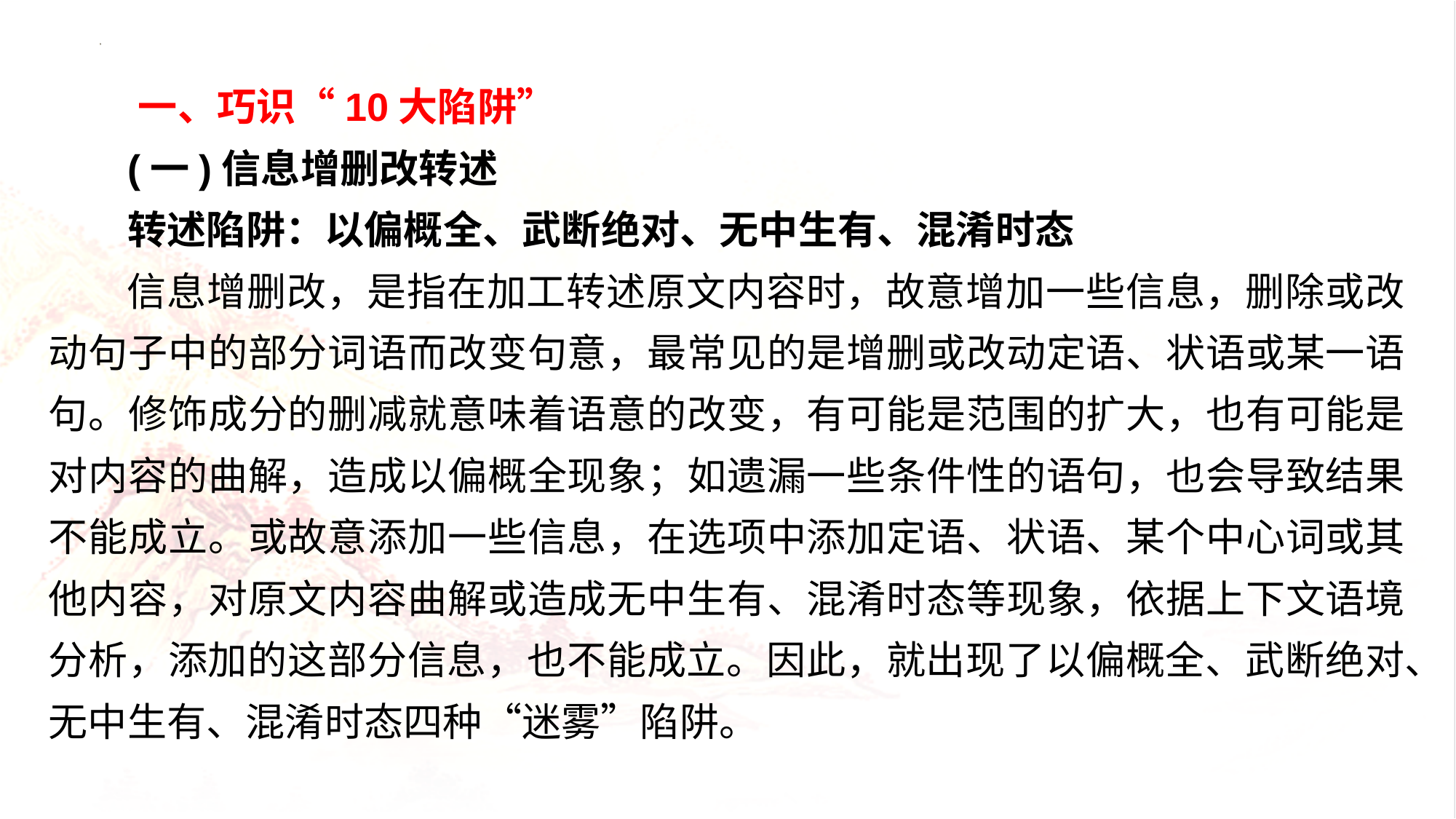

一、巧识“10大陷阱”
(一)信息增删改转述
转述陷阱：以偏概全、武断绝对、无中生有、混淆时态
信息增删改，是指在加工转述原文内容时，故意增加一些信息，删除或改动句子中的部分词语而改变句意，最常见的是增删或改动定语、状语或某一语句。修饰成分的删减就意味着语意的改变，有可能是范围的扩大，也有可能是对内容的曲解，造成以偏概全现象；如遗漏一些条件性的语句，也会导致结果不能成立。或故意添加一些信息，在选项中添加定语、状语、某个中心词或其他内容，对原文内容曲解或造成无中生有、混淆时态等现象，依据上下文语境分析，添加的这部分信息，也不能成立。因此，就出现了以偏概全、武断绝对、无中生有、混淆时态四种“迷雾”陷阱。